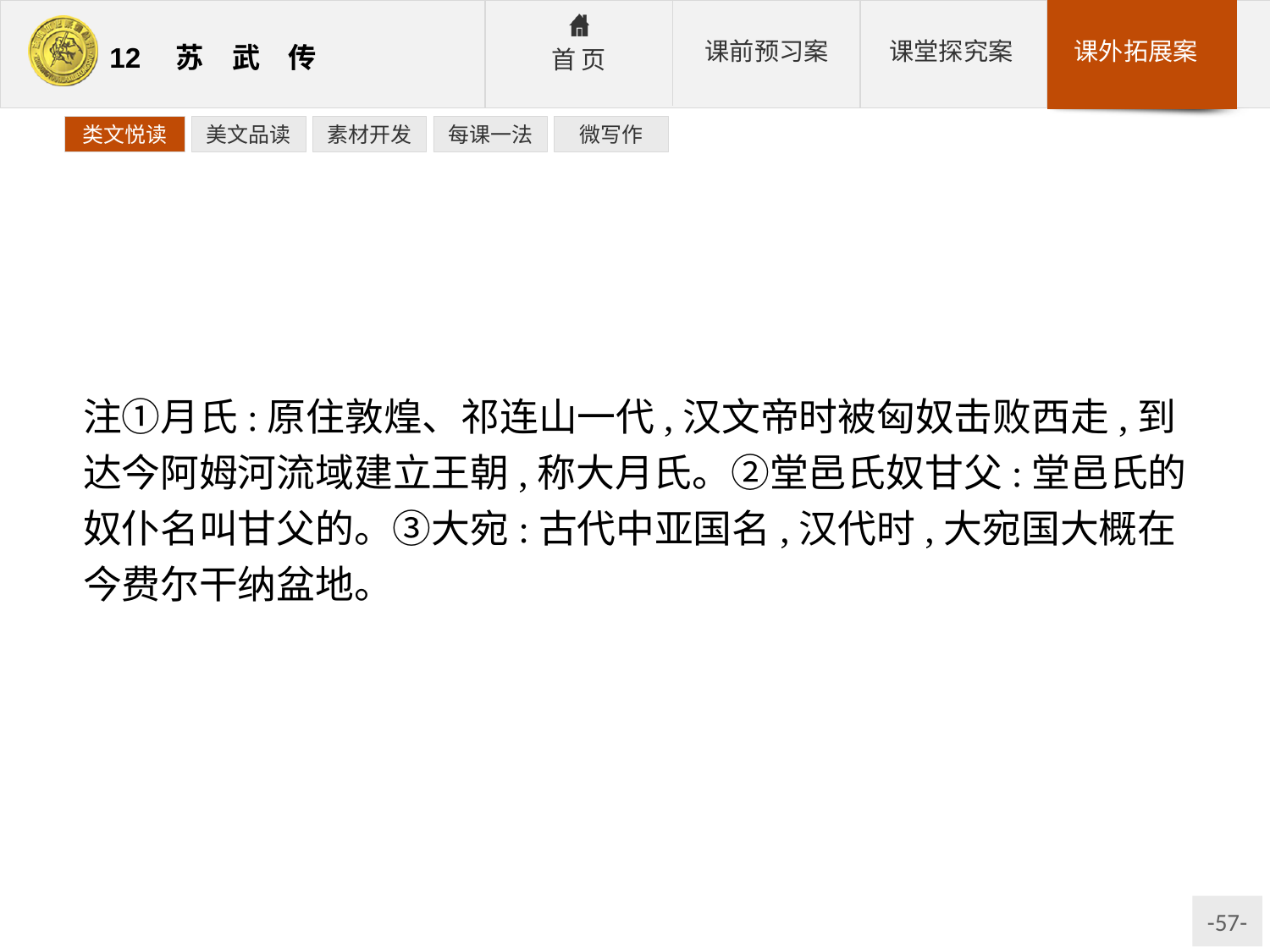

类文悦读
美文品读
素材开发
每课一法
微写作
注①月氏:原住敦煌、祁连山一代,汉文帝时被匈奴击败西走,到达今阿姆河流域建立王朝,称大月氏。②堂邑氏奴甘父:堂邑氏的奴仆名叫甘父的。③大宛:古代中亚国名,汉代时,大宛国大概在今费尔干纳盆地。